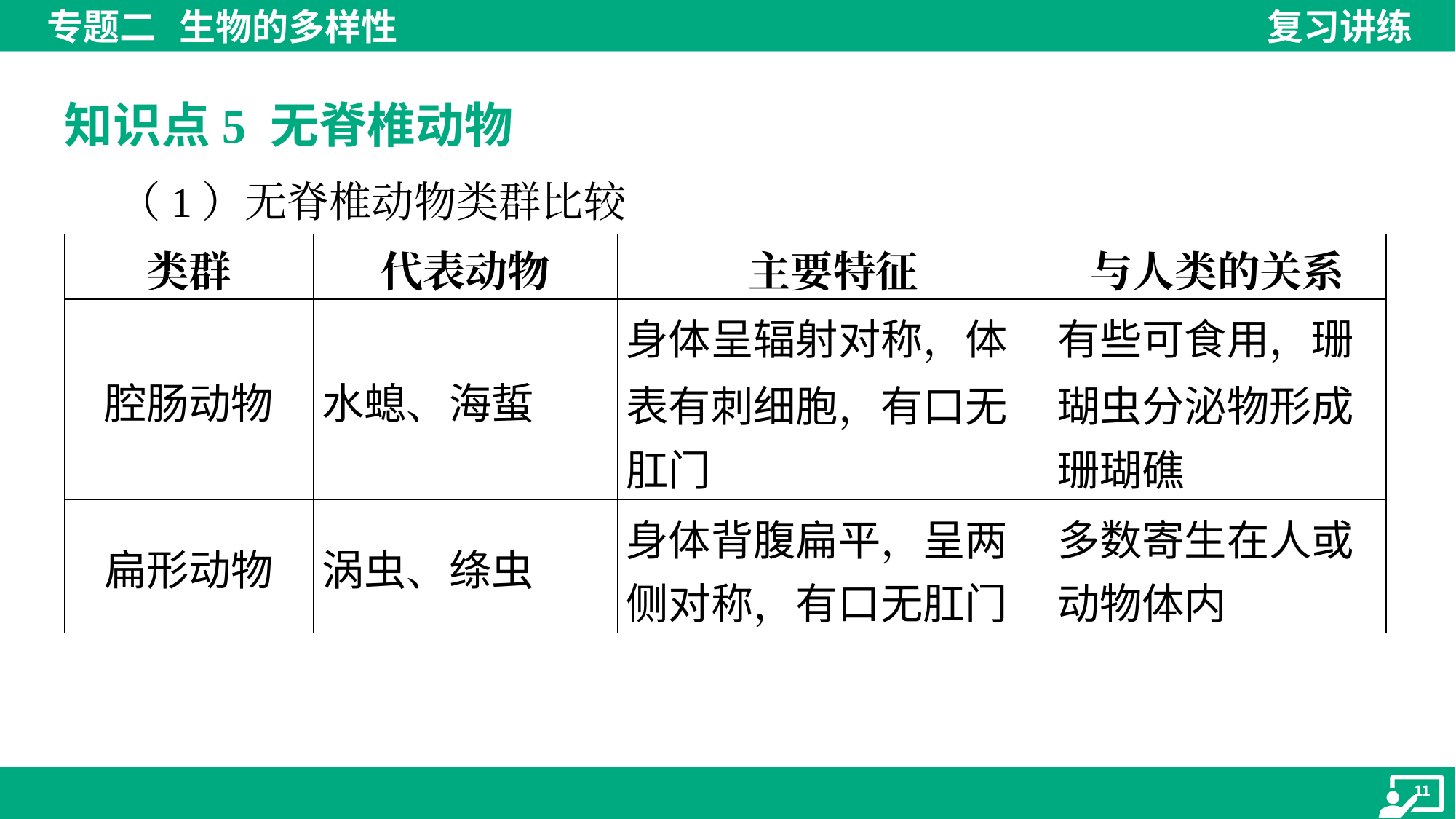

知识点5 无脊椎动物
    （1）无脊椎动物类群比较
| 类群 | 代表动物 | 主要特征 | 与人类的关系 |
| --- | --- | --- | --- |
| 腔肠动物 | 水螅、海蜇 | 身体呈辐射对称，体 表有刺细胞，有口无 肛门 | 有些可食用，珊 瑚虫分泌物形成 珊瑚礁 |
| 扁形动物 | 涡虫、绦虫 | 身体背腹扁平，呈两 侧对称，有口无肛门 | 多数寄生在人或 动物体内 |